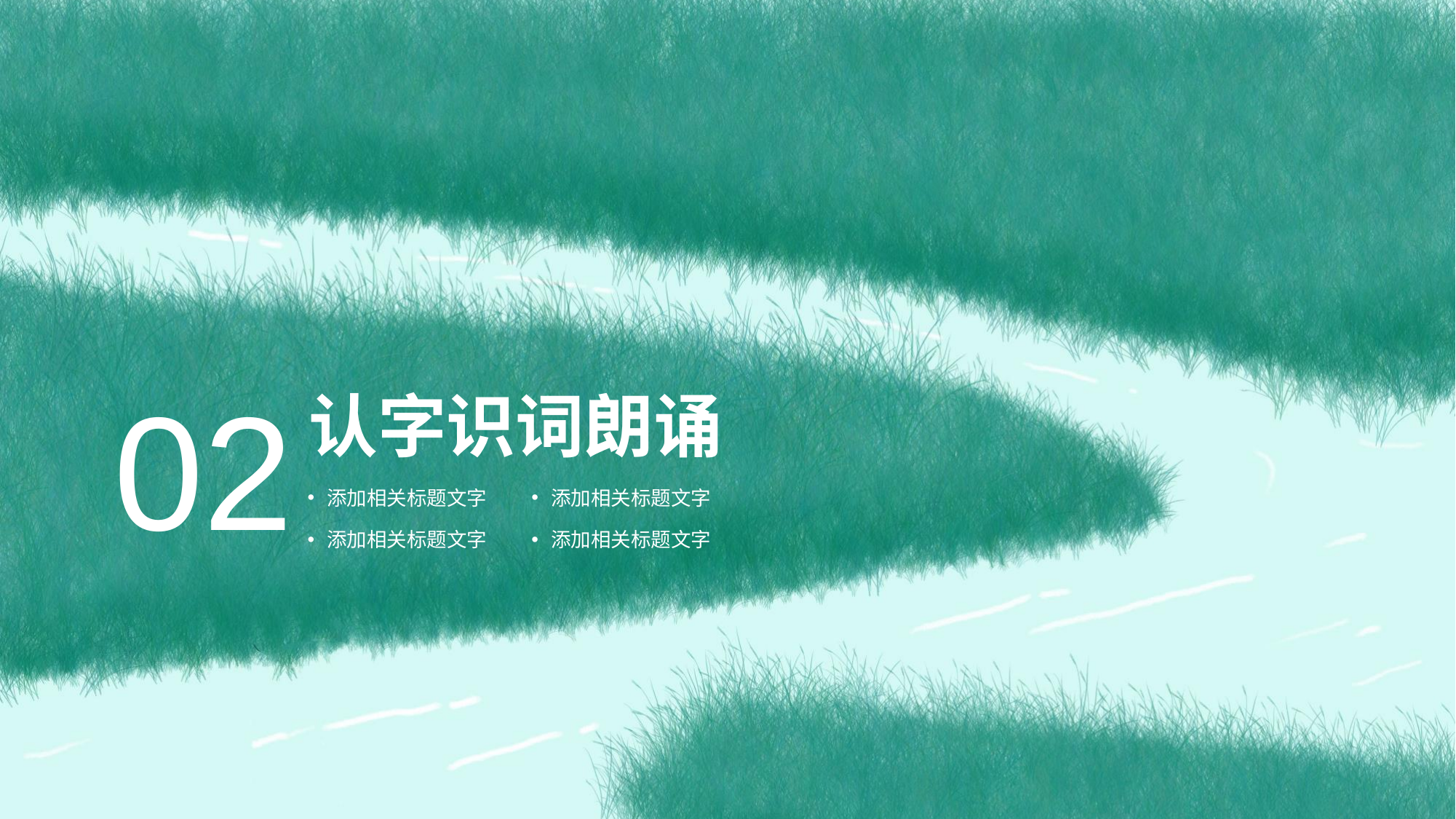

02
认字识词朗诵
添加相关标题文字
添加相关标题文字
添加相关标题文字
添加相关标题文字